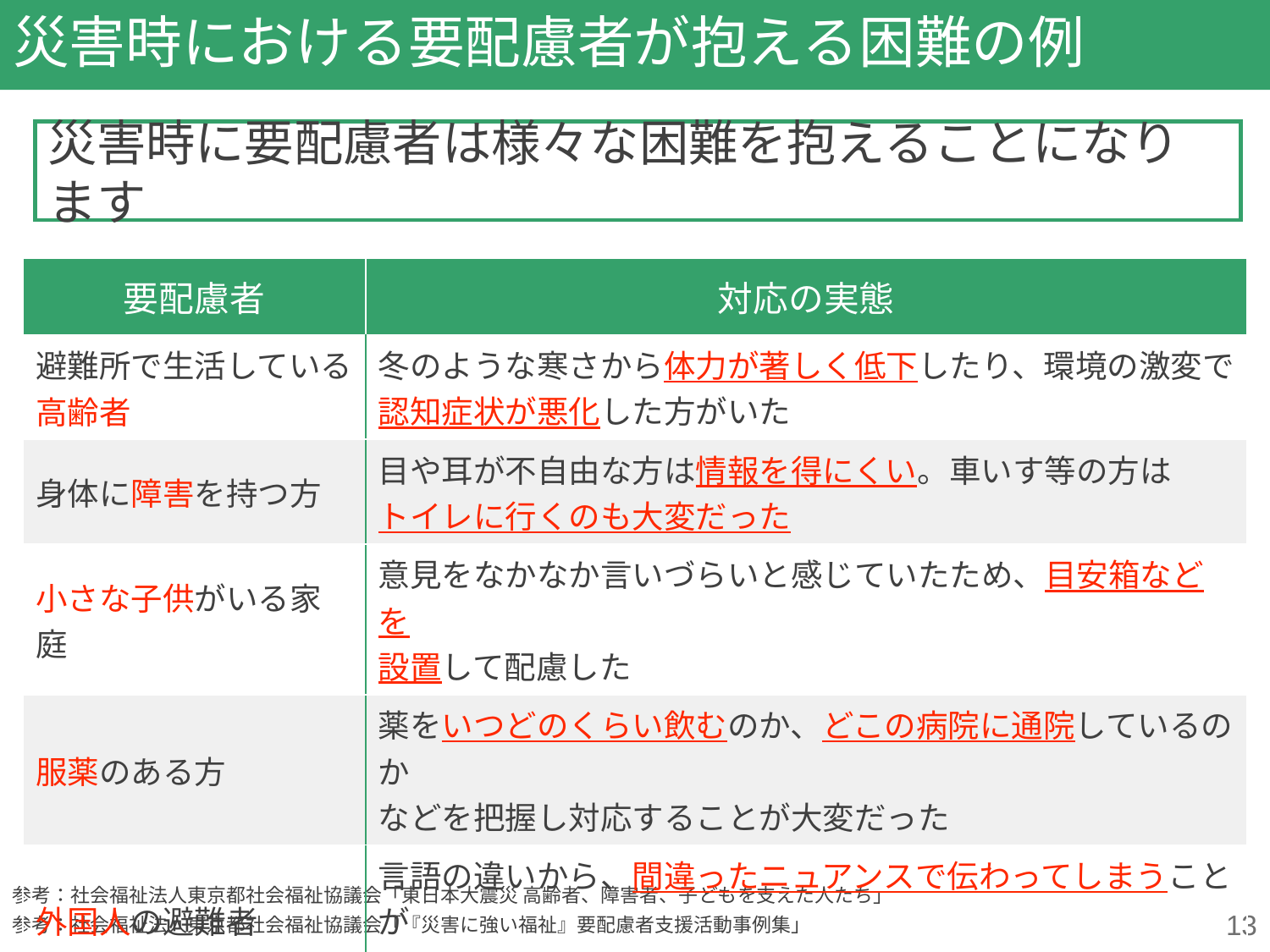

# 災害時における要配慮者が抱える困難の例
災害時に要配慮者は様々な困難を抱えることになります
| 要配慮者 | 対応の実態 |
| --- | --- |
| 避難所で生活している高齢者 | 冬のような寒さから体力が著しく低下したり、環境の激変で 認知症状が悪化した方がいた |
| 身体に障害を持つ方 | 目や耳が不自由な方は情報を得にくい。車いす等の方は トイレに行くのも大変だった |
| 小さな子供がいる家庭 | 意見をなかなか言いづらいと感じていたため、目安箱などを 設置して配慮した |
| 服薬のある方 | 薬をいつどのくらい飲むのか、どこの病院に通院しているのか などを把握し対応することが大変だった |
| 外国人の避難者 | 言語の違いから、間違ったニュアンスで伝わってしまうことが あった |
参考：社会福祉法人東京都社会福祉協議会「東日本大震災 高齢者、障害者、子どもを支えた人たち」
参考：社会福祉法人東京都社会福祉協議会「『災害に強い福祉』要配慮者支援活動事例集」
13